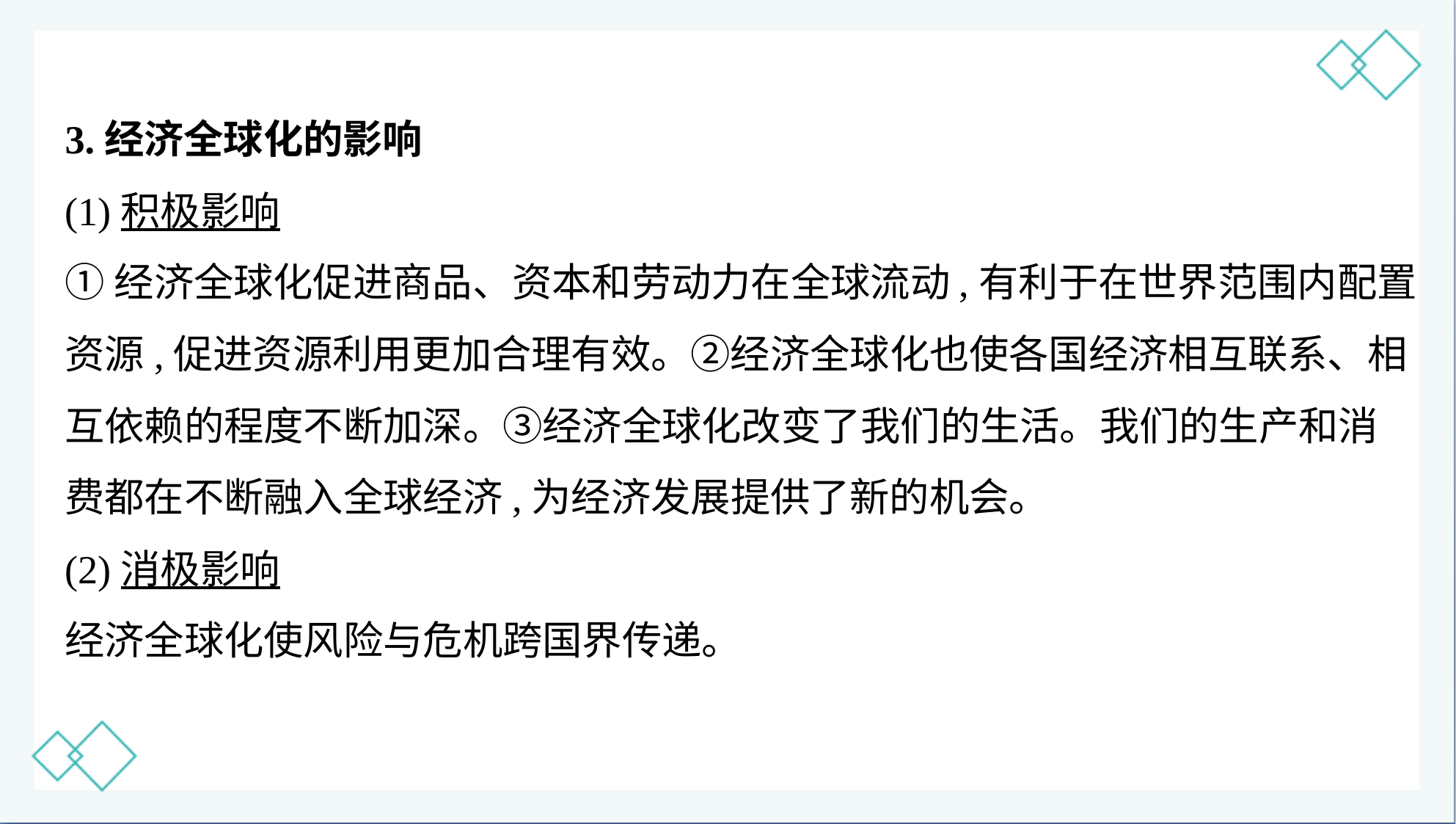

3.经济全球化的影响
(1)积极影响
①经济全球化促进商品、资本和劳动力在全球流动,有利于在世界范围内配置
资源,促进资源利用更加合理有效。②经济全球化也使各国经济相互联系、相
互依赖的程度不断加深。③经济全球化改变了我们的生活。我们的生产和消
费都在不断融入全球经济,为经济发展提供了新的机会。
(2)消极影响
经济全球化使风险与危机跨国界传递。